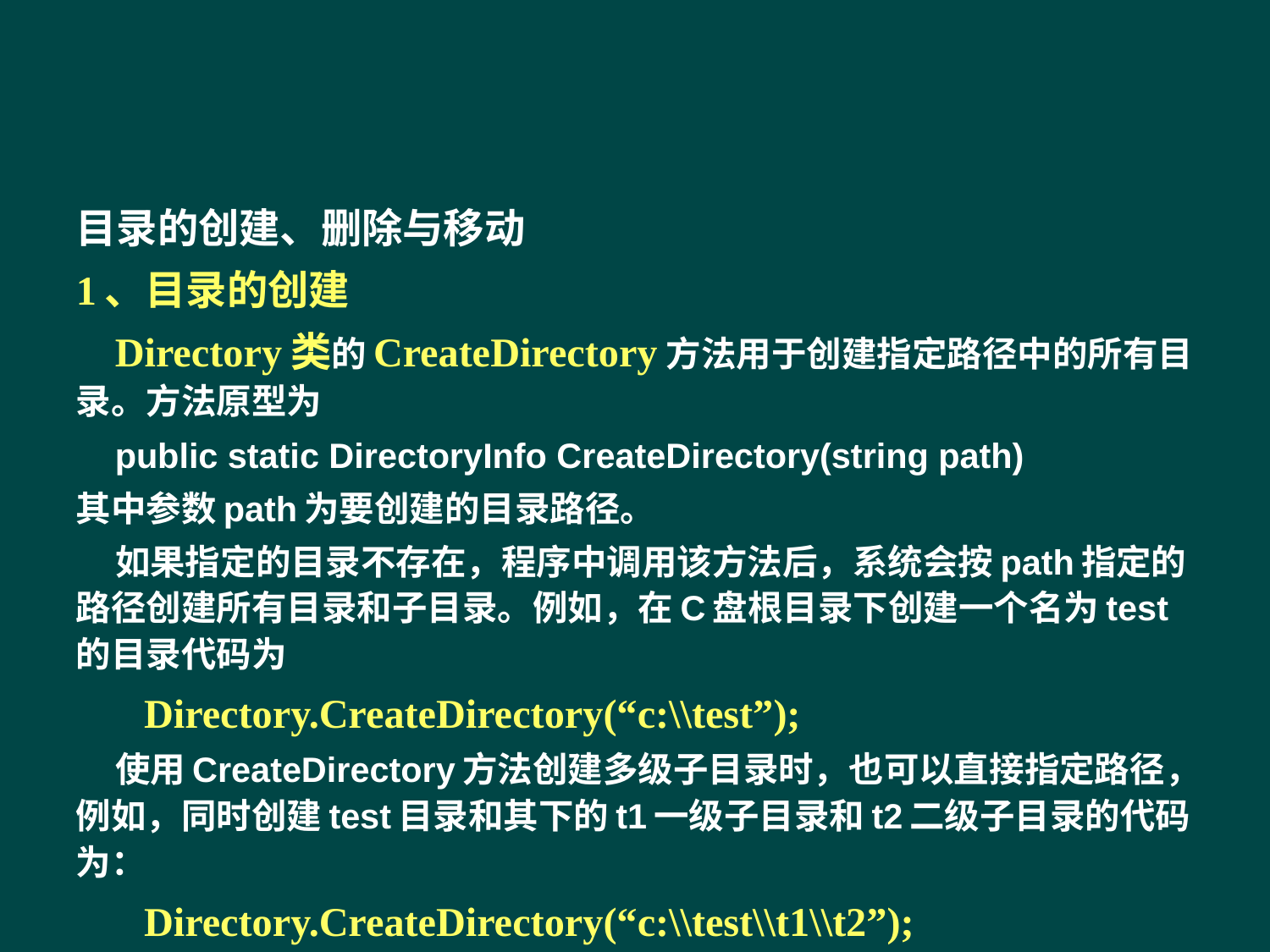

#
目录的创建、删除与移动
1、目录的创建
    Directory类的CreateDirectory方法用于创建指定路径中的所有目录。方法原型为
    public static DirectoryInfo CreateDirectory(string path)
其中参数path为要创建的目录路径。
    如果指定的目录不存在，程序中调用该方法后，系统会按path指定的路径创建所有目录和子目录。例如，在C盘根目录下创建一个名为test的目录代码为
       Directory.CreateDirectory(“c:\\test”);
    使用CreateDirectory方法创建多级子目录时，也可以直接指定路径，例如，同时创建test目录和其下的t1一级子目录和t2二级子目录的代码为：
       Directory.CreateDirectory(“c:\\test\\t1\\t2”);